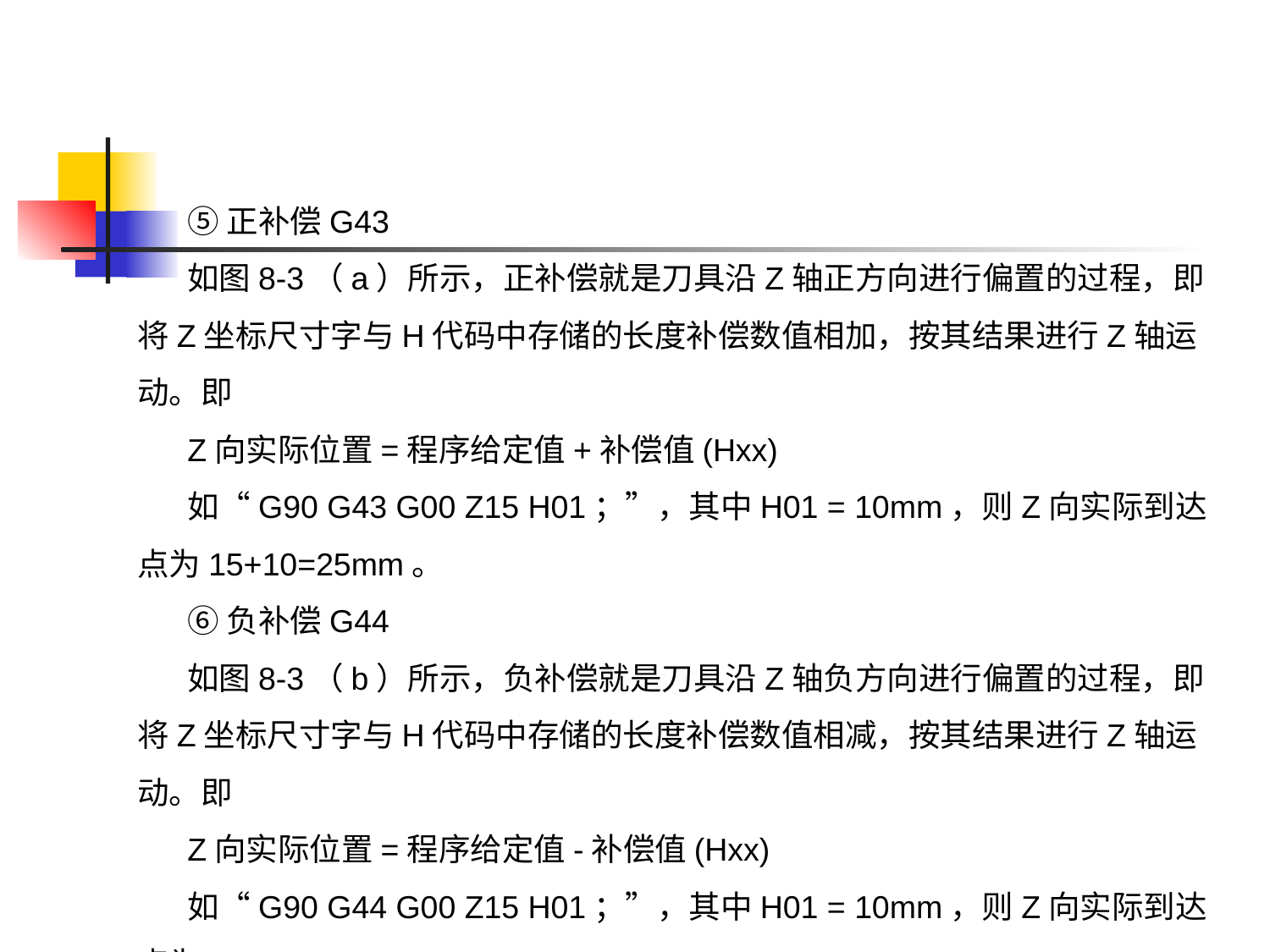

⑤正补偿G43
如图8-3（a）所示，正补偿就是刀具沿Z轴正方向进行偏置的过程，即将Z坐标尺寸字与H代码中存储的长度补偿数值相加，按其结果进行Z轴运动。即
Z向实际位置=程序给定值+补偿值(Hxx)
如“G90 G43 G00 Z15 H01；”，其中H01 = 10mm，则Z向实际到达点为15+10=25mm。
⑥负补偿G44
如图8-3（b）所示，负补偿就是刀具沿Z轴负方向进行偏置的过程，即将Z坐标尺寸字与H代码中存储的长度补偿数值相减，按其结果进行Z轴运动。即
Z向实际位置=程序给定值-补偿值(Hxx)
如“G90 G44 G00 Z15 H01；”，其中H01 = 10mm，则Z向实际到达点为15-10=5mm。